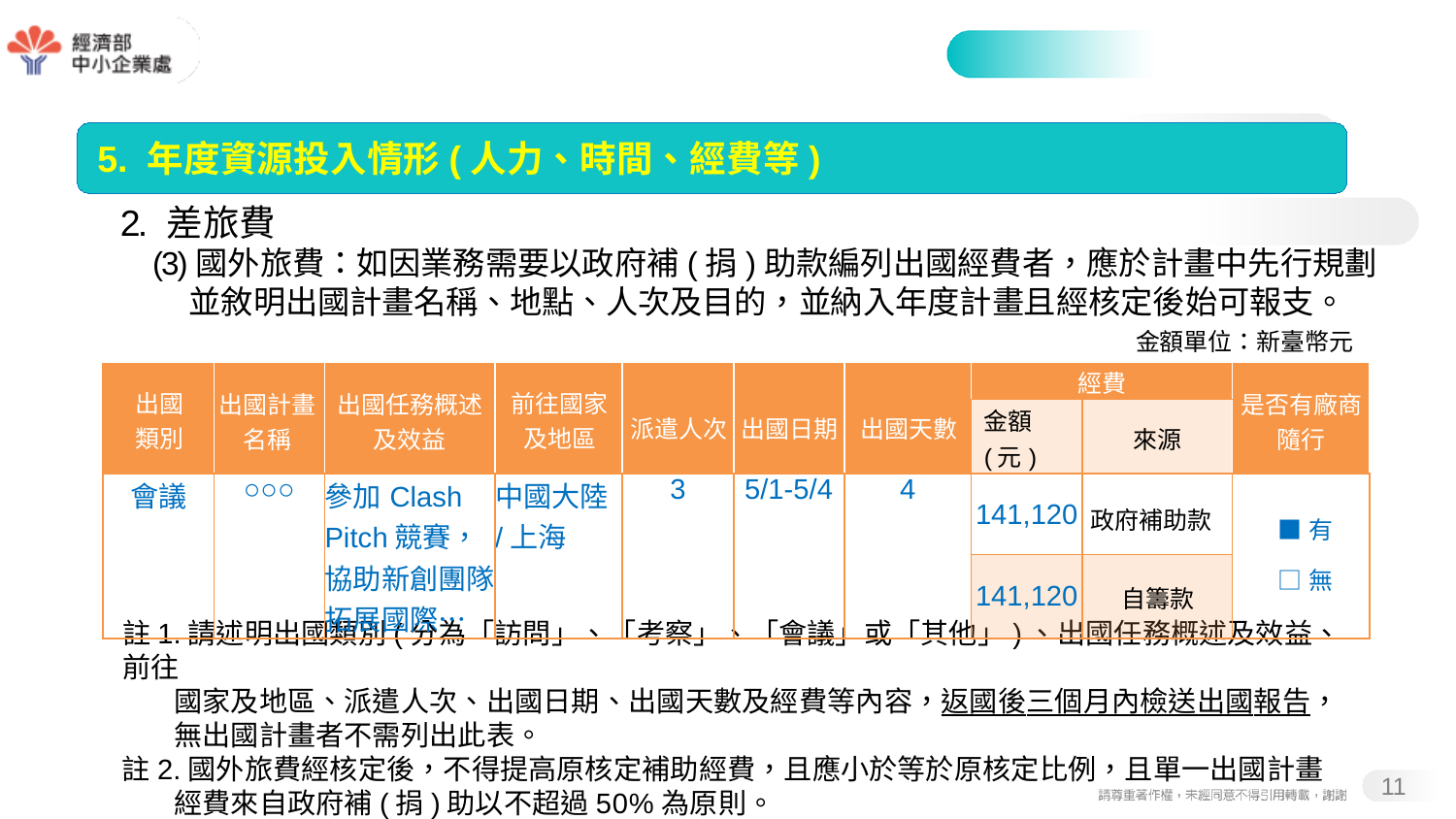

#

5. 年度資源投入情形(人力、時間、經費等)
2. 差旅費
(3)國外旅費：如因業務需要以政府補(捐)助款編列出國經費者，應於計畫中先行規劃並敘明出國計畫名稱、地點、人次及目的，並納入年度計畫且經核定後始可報支。
金額單位：新臺幣元
| 出國 類別 | 出國計畫 名稱 | 出國任務概述及效益 | 前往國家 及地區 | 派遣人次 | 出國日期 | 出國天數 | 經費 |  | 是否有廠商 隨行 |
| --- | --- | --- | --- | --- | --- | --- | --- | --- | --- |
|  |  |  |  |  |  |  | 金額(元) | 來源 |  |
| 會議 | ○○○ | 參加Clash Pitch競賽，協助新創團隊拓展國際… | 中國大陸/上海 | 3 | 5/1-5/4 | 4 | 141,120 | 政府補助款 | ■有 □無 |
|  |  |  |  |  |  |  | 141,120 | 自籌款 |  |
註1.請述明出國類別(分為「訪問」、「考察」、「會議」或「其他」)、出國任務概述及效益、前往
國家及地區、派遣人次、出國日期、出國天數及經費等內容，返國後三個月內檢送出國報告，
無出國計畫者不需列出此表。
註2.國外旅費經核定後，不得提高原核定補助經費，且應小於等於原核定比例，且單一出國計畫經費來自政府補(捐)助以不超過50%為原則。
11